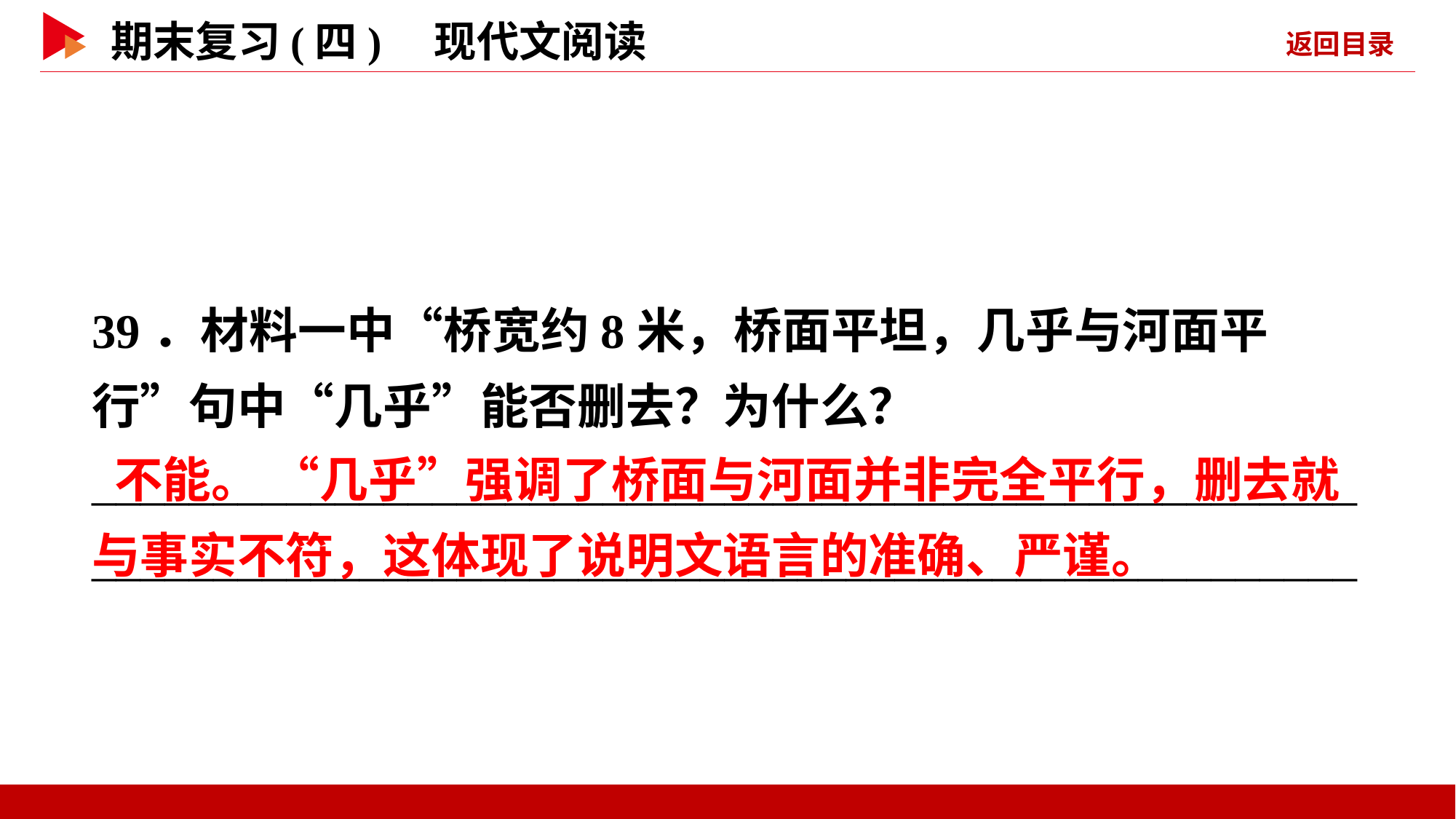

39．材料一中“桥宽约8米，桥面平坦，几乎与河面平行”句中“几乎”能否删去？为什么？
________________________________________________________________________________________________________
 不能。 “几乎”强调了桥面与河面并非完全平行，删去就与事实不符，这体现了说明文语言的准确、严谨。